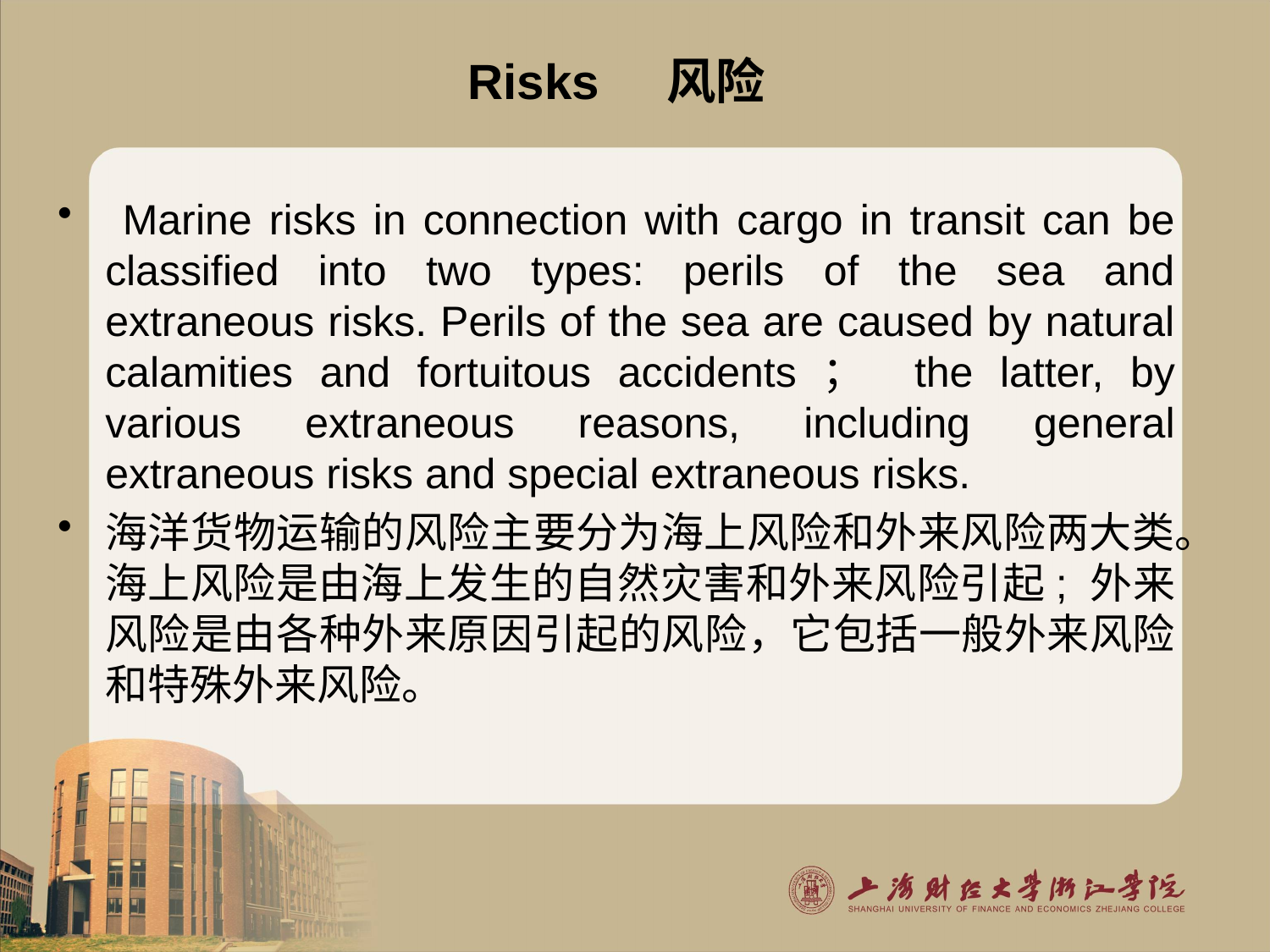

# Risks    风险
 Marine risks in connection with cargo in transit can be classified into two types: perils of the sea and extraneous risks. Perils of the sea are caused by natural calamities and fortuitous accidents； the latter, by various extraneous reasons, including general extraneous risks and special extraneous risks.
海洋货物运输的风险主要分为海上风险和外来风险两大类。海上风险是由海上发生的自然灾害和外来风险引起; 外来风险是由各种外来原因引起的风险，它包括一般外来风险和特殊外来风险。